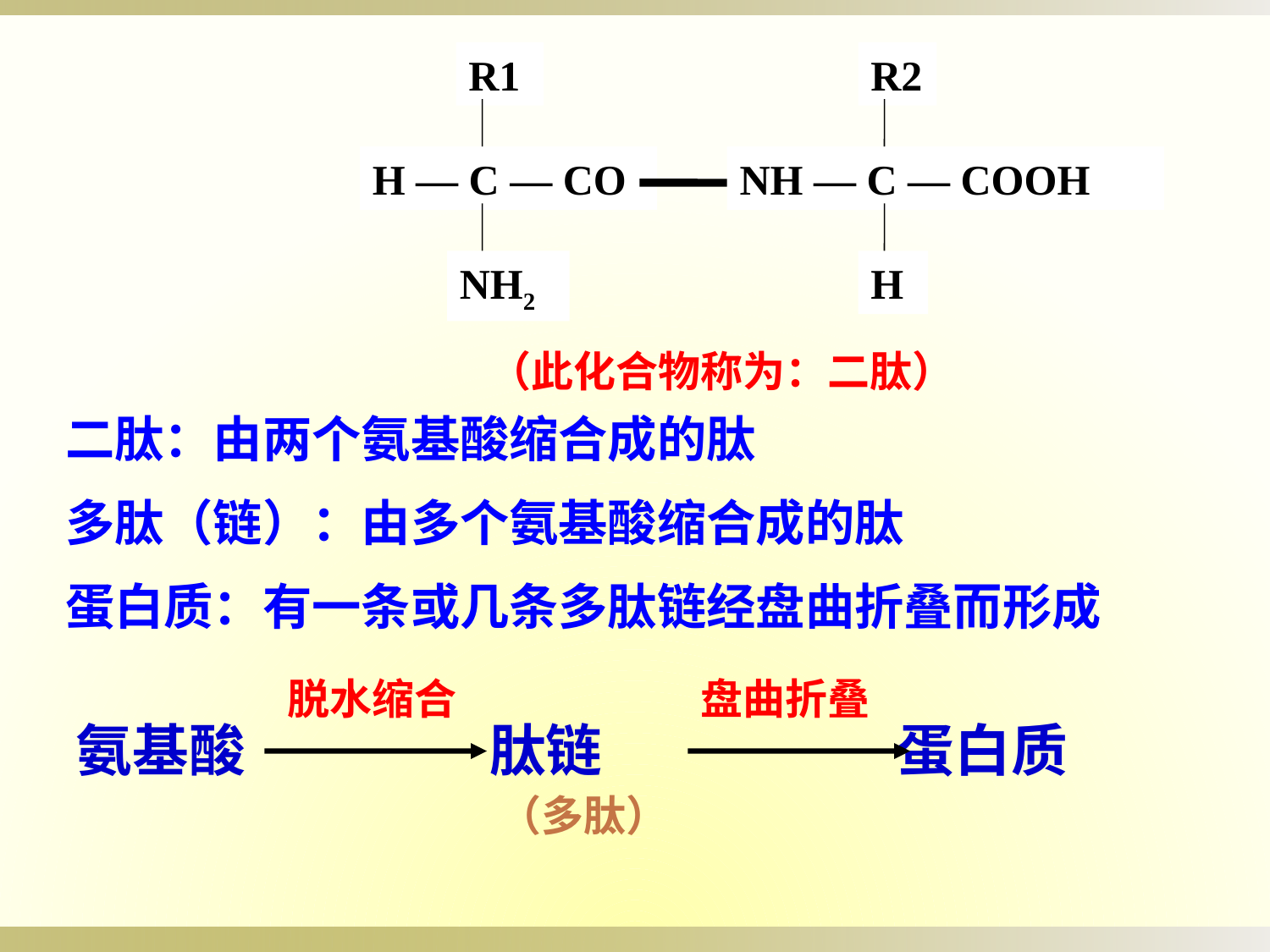

R1
R2

H — C — CO
NH — C — COOH

NH2
H

（此化合物称为：二肽）
二肽：由两个氨基酸缩合成的肽
多肽（链）：由多个氨基酸缩合成的肽
蛋白质：有一条或几条多肽链经盘曲折叠而形成
脱水缩合
盘曲折叠
氨基酸                   肽链                       蛋白质

（多肽）